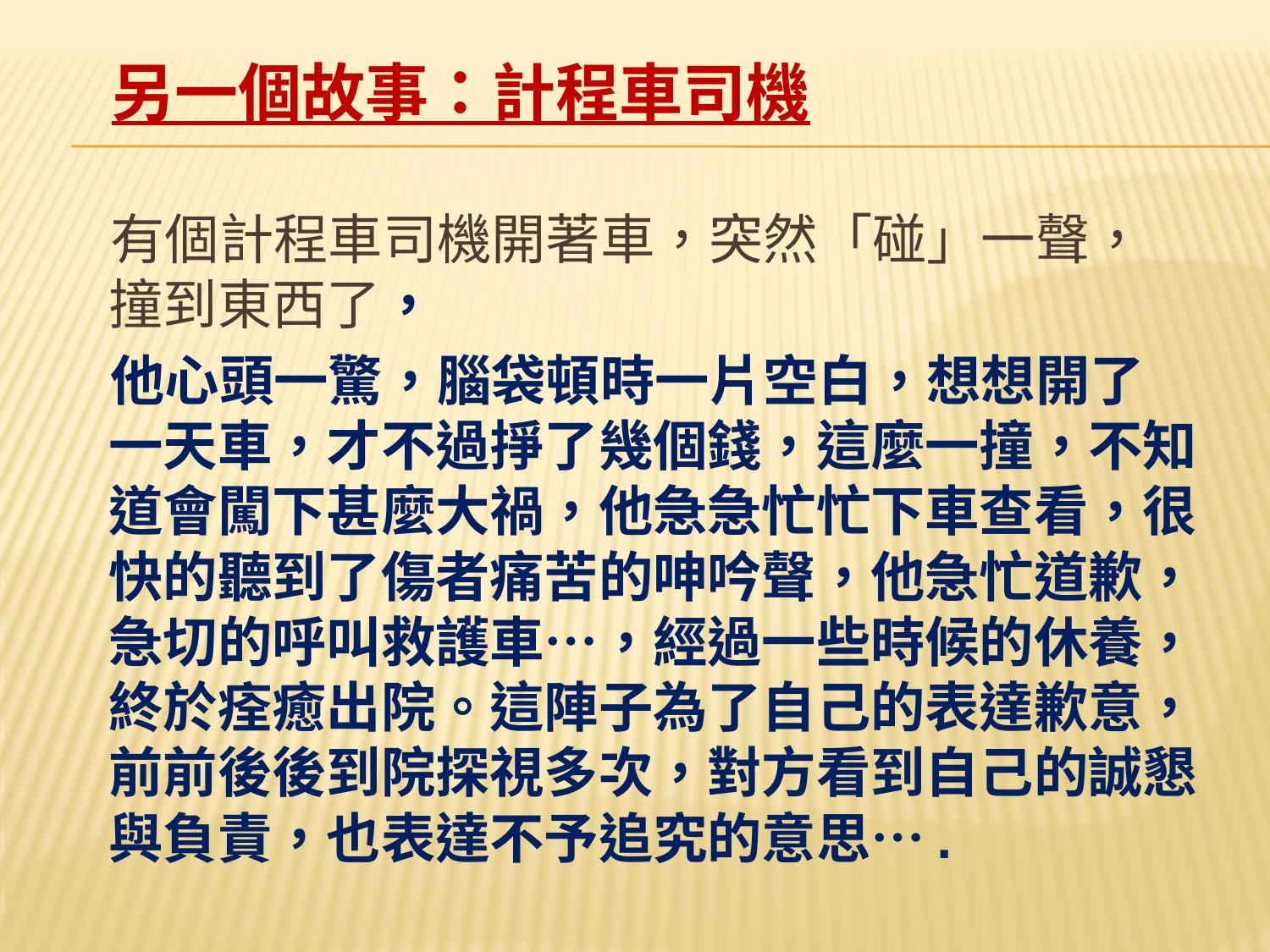

# 另一個故事：計程車司機
   有個計程車司機開著車，突然「碰」一聲，撞到東西了，
   他心頭一驚，腦袋頓時一片空白，想想開了一天車，才不過掙了幾個錢，這麼一撞，不知道會闖下甚麼大禍，他急急忙忙下車查看，很快的聽到了傷者痛苦的呻吟聲，他急忙道歉，急切的呼叫救護車…，經過一些時候的休養，終於痊癒出院。這陣子為了自己的表達歉意，前前後後到院探視多次，對方看到自己的誠懇與負責，也表達不予追究的意思….